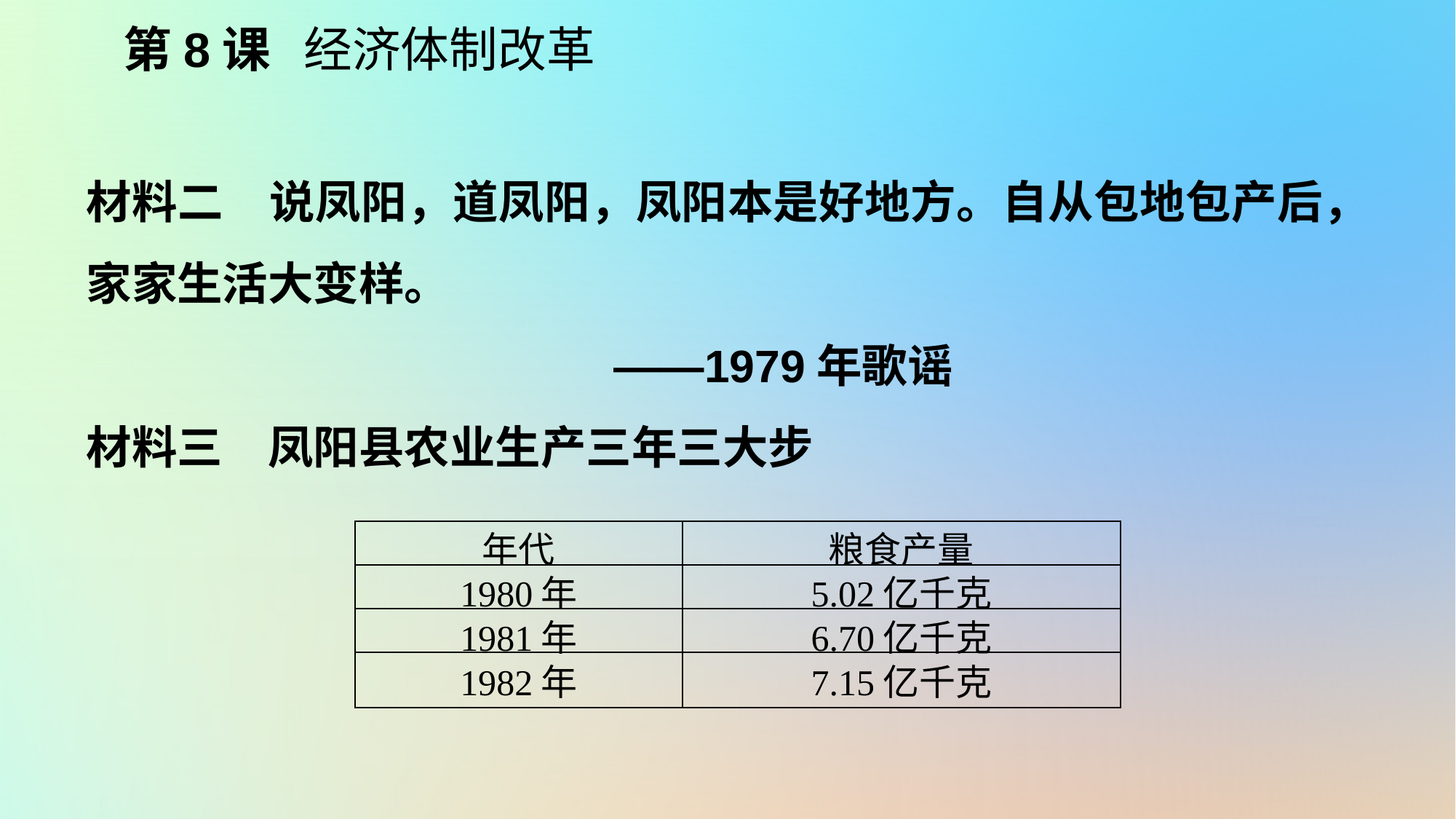

第8课   经济体制改革
材料二　说凤阳，道凤阳，凤阳本是好地方。自从包地包产后，家家生活大变样。
                                          ——1979年歌谣
材料三　凤阳县农业生产三年三大步
| 年代 | 粮食产量 |
| --- | --- |
| 1980年 | 5.02亿千克 |
| 1981年 | 6.70亿千克 |
| 1982年 | 7.15亿千克 |